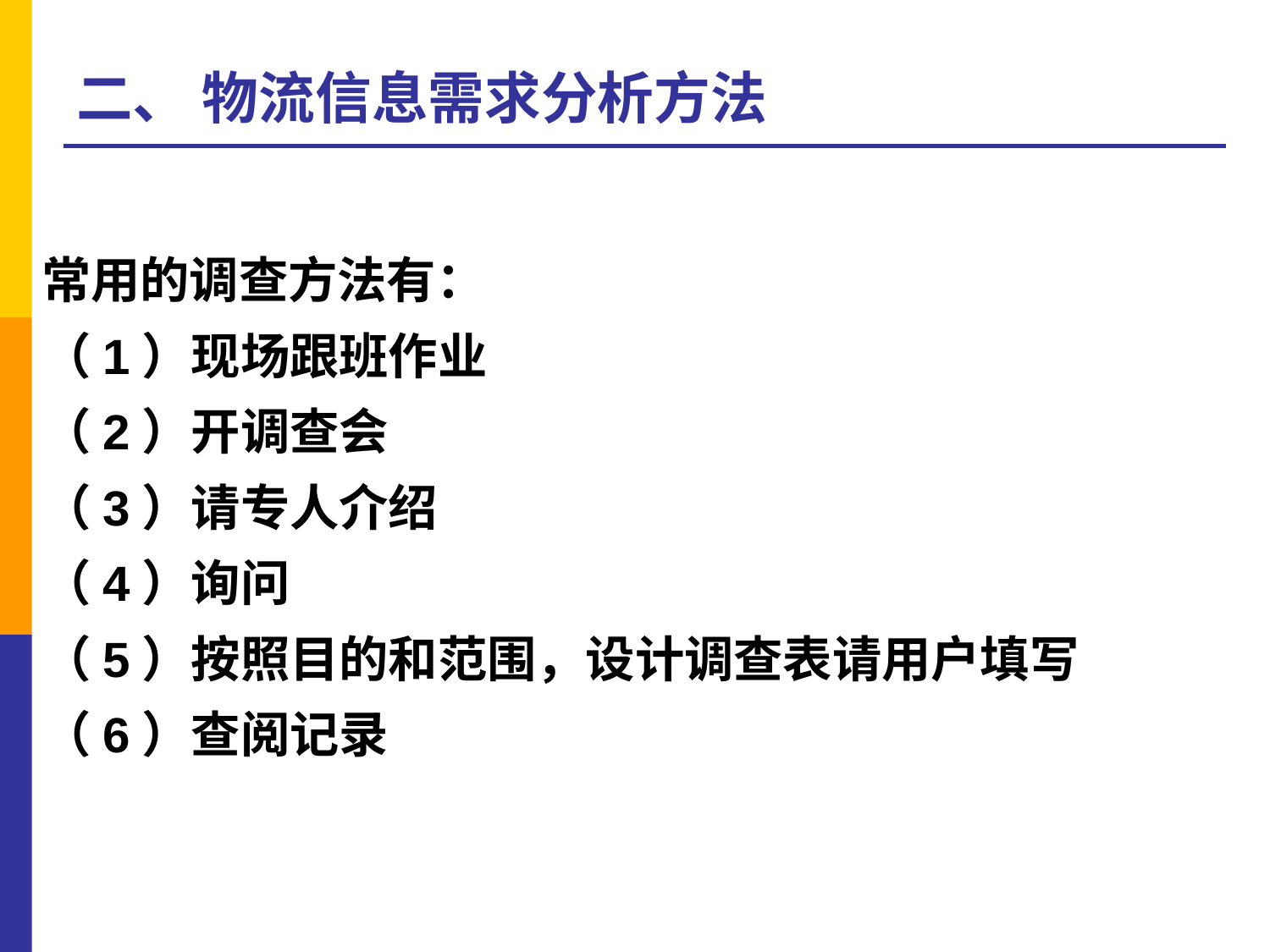

# 二、 物流信息需求分析方法

常用的调查方法有：
（1）现场跟班作业
（2）开调查会
（3）请专人介绍
（4）询问
（5）按照目的和范围，设计调查表请用户填写
（6）查阅记录